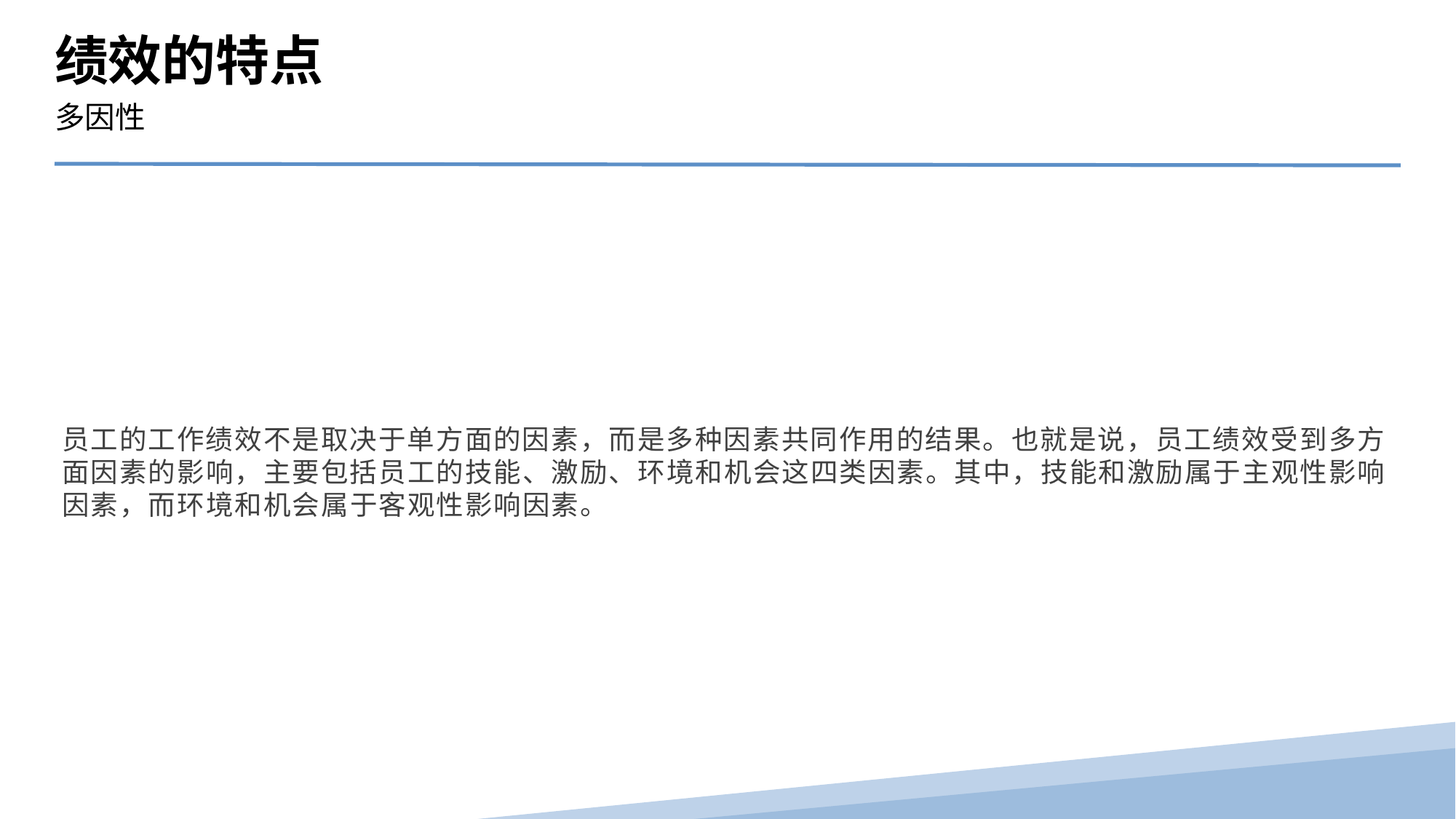

绩效的特点
多因性
员工的工作绩效不是取决于单方面的因素，而是多种因素共同作用的结果。也就是说，员工绩效受到多方面因素的影响，主要包括员工的技能、激励、环境和机会这四类因素。其中，技能和激励属于主观性影响因素，而环境和机会属于客观性影响因素。